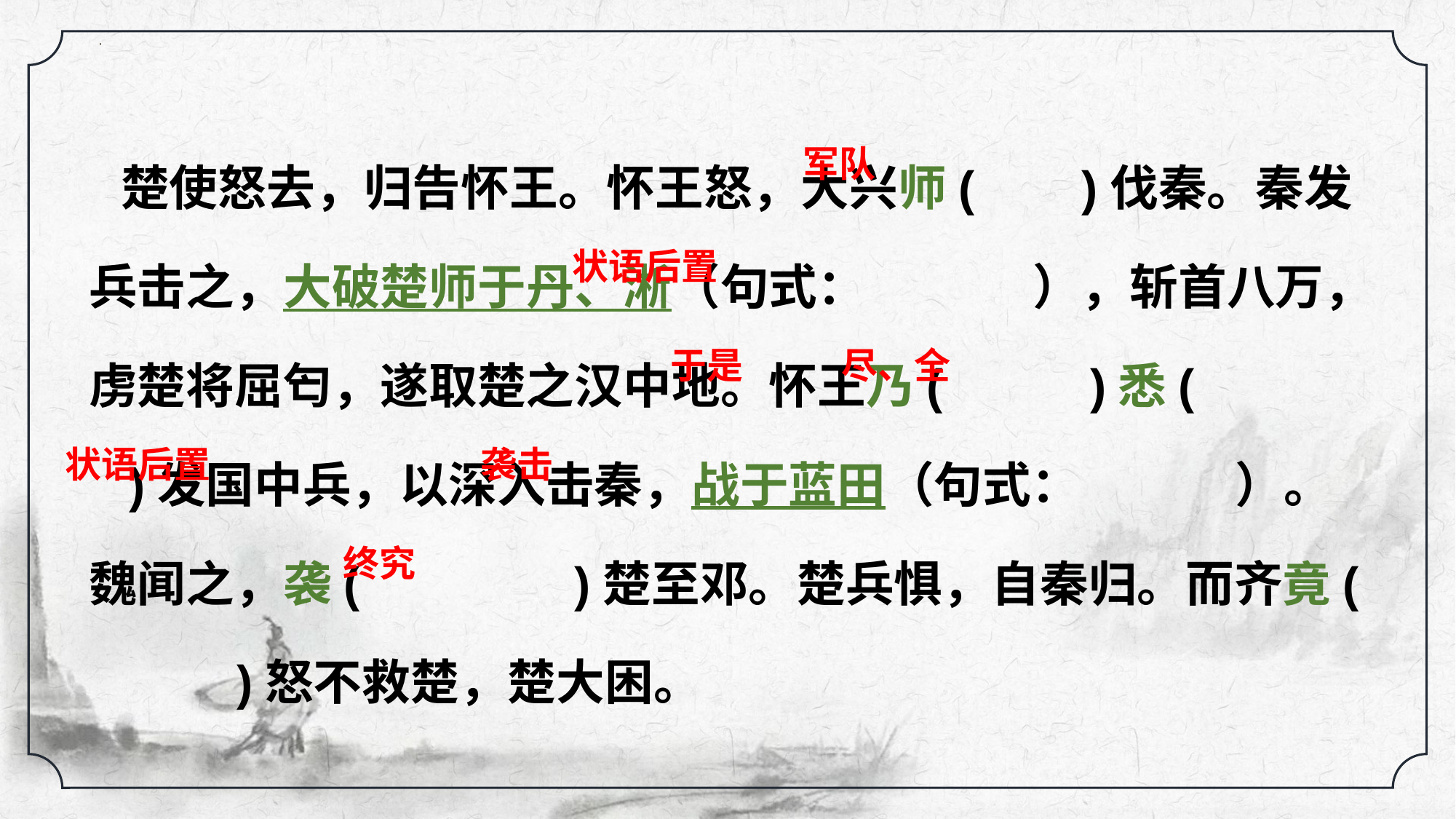

军队
                                                               状语后置
                                                                           于是            尽、全
 状语后置                                 袭击
                                   终究

楚使怒去，归告怀王。怀王怒，大兴师(        )伐秦。秦发兵击之，大破楚师于丹、淅（句式：               ），斩首八万，虏楚将屈匄，遂取楚之汉中地。怀王乃(           )悉(                )发国中兵，以深入击秦，战于蓝田（句式：              ）。魏闻之，袭(                )楚至邓。楚兵惧，自秦归。而齐竟(            )怒不救楚，楚大困。